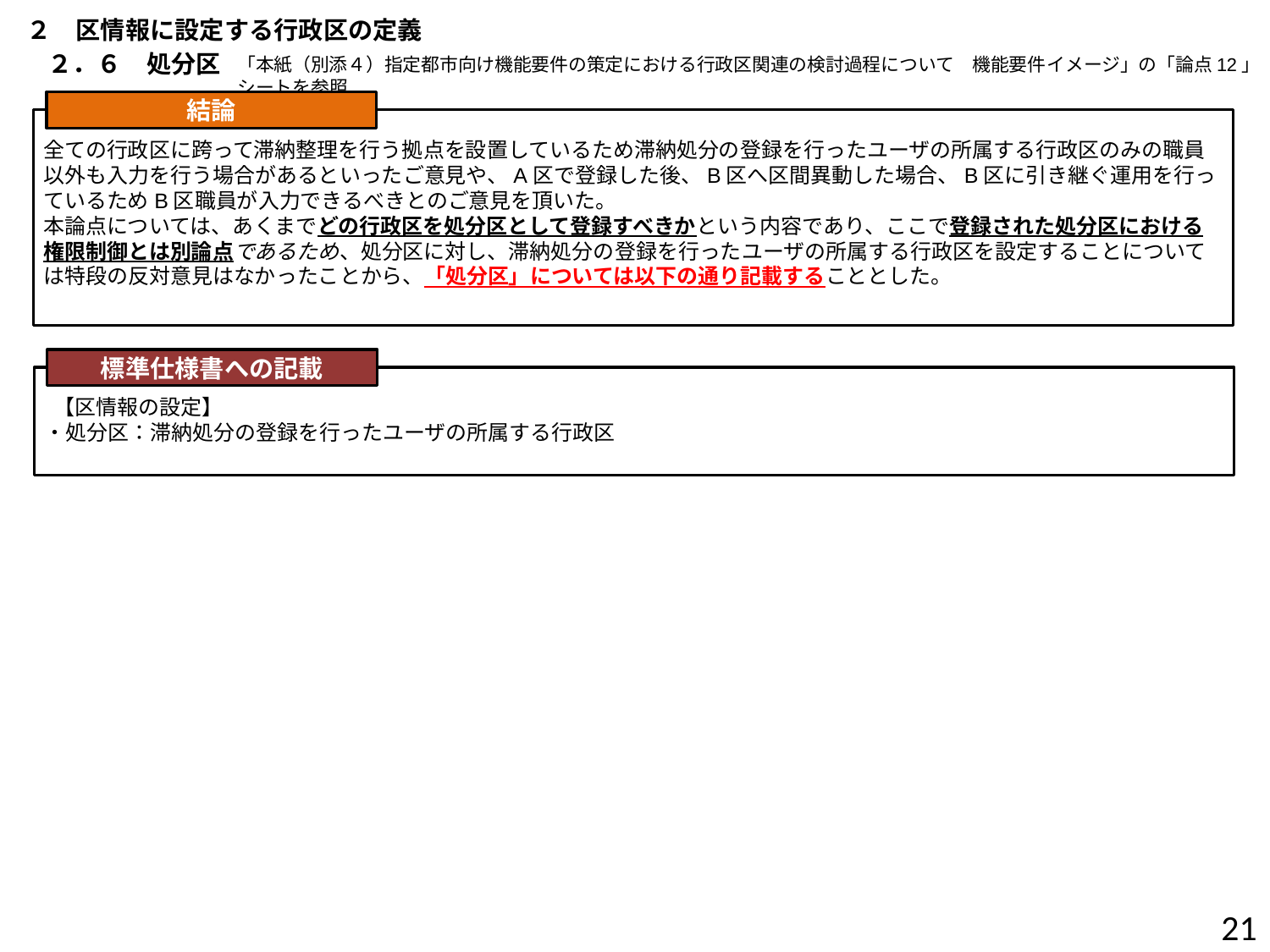

２　区情報に設定する行政区の定義
２．６　処分区
「本紙（別添４）指定都市向け機能要件の策定における行政区関連の検討過程について　機能要件イメージ」の「論点12」シートを参照
結論

全ての行政区に跨って滞納整理を行う拠点を設置しているため滞納処分の登録を行ったユーザの所属する行政区のみの職員以外も入力を行う場合があるといったご意見や、A区で登録した後、B区へ区間異動した場合、B区に引き継ぐ運用を行っているためB区職員が入力できるべきとのご意見を頂いた。
本論点については、あくまでどの行政区を処分区として登録すべきかという内容であり、ここで登録された処分区における権限制御とは別論点であるため、処分区に対し、滞納処分の登録を行ったユーザの所属する行政区を設定することについては特段の反対意見はなかったことから、「処分区」については以下の通り記載することとした。
標準仕様書への記載

 【区情報の設定】
・処分区：滞納処分の登録を行ったユーザの所属する行政区
21